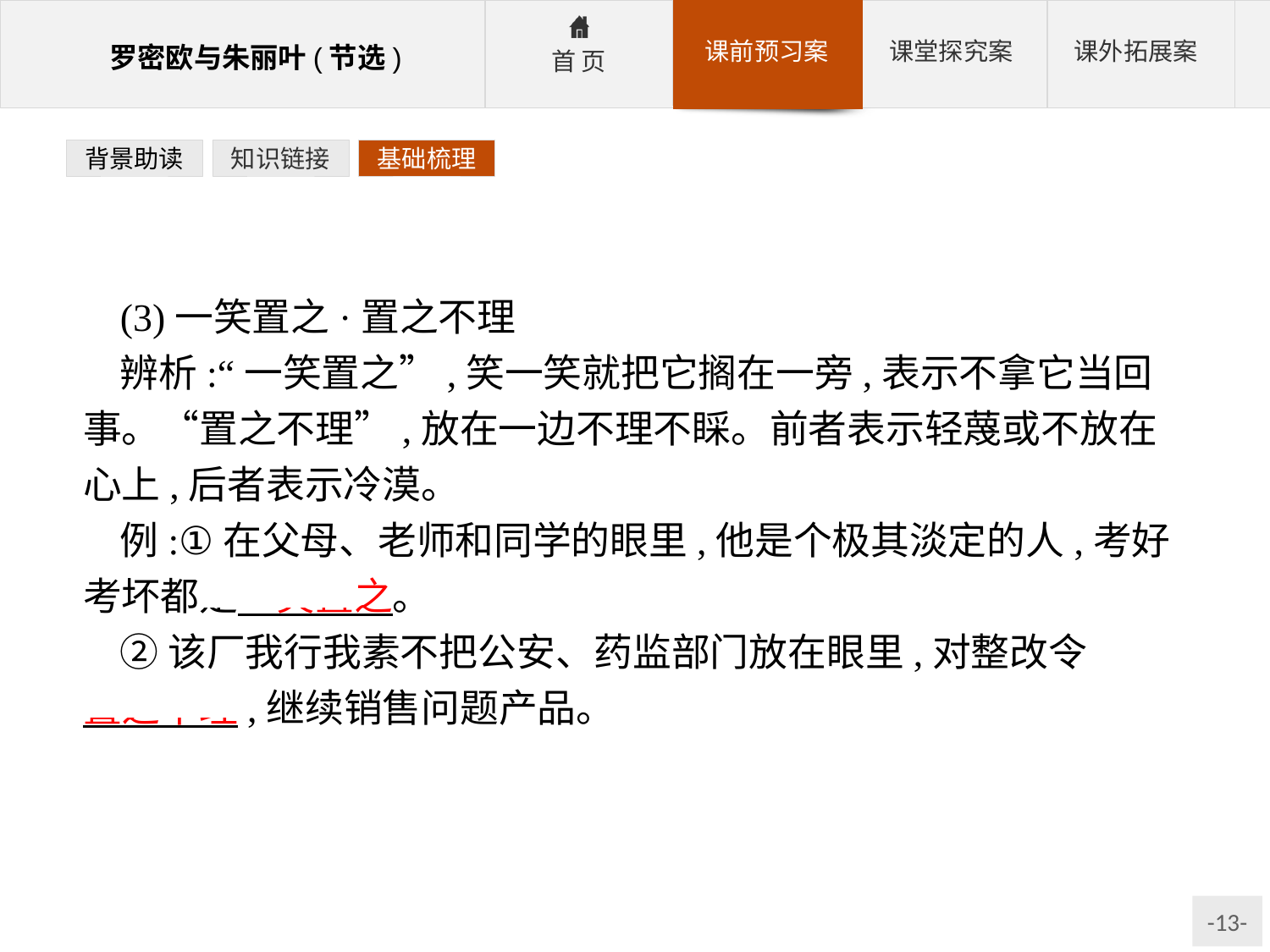

背景助读
知识链接
基础梳理
(3)一笑置之·置之不理
辨析:“一笑置之”,笑一笑就把它搁在一旁,表示不拿它当回事。“置之不理”,放在一边不理不睬。前者表示轻蔑或不放在心上,后者表示冷漠。
例:①在父母、老师和同学的眼里,他是个极其淡定的人,考好考坏都是一笑置之。
②该厂我行我素不把公安、药监部门放在眼里,对整改令         置之不理,继续销售问题产品。